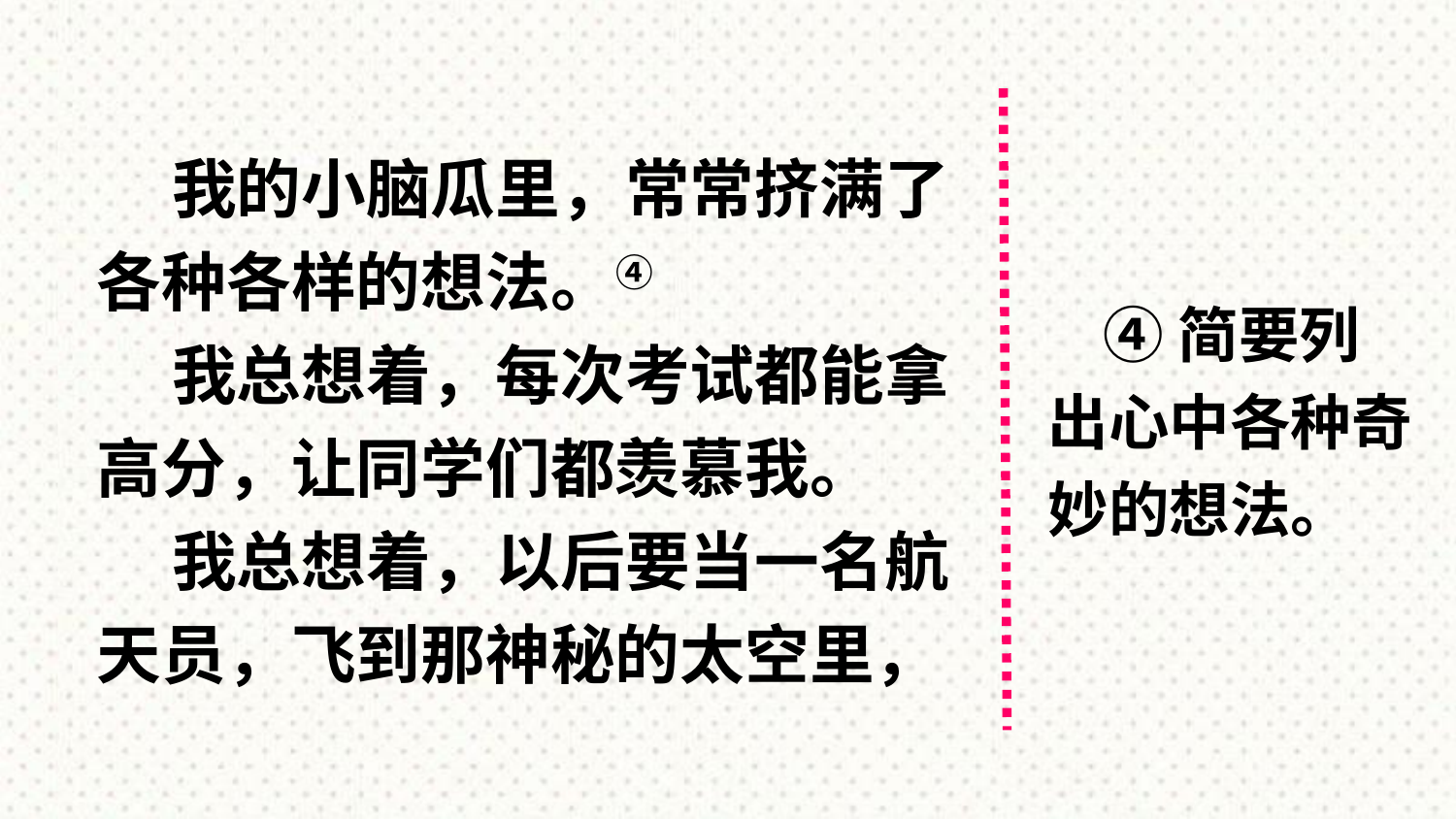

我的小脑瓜里，常常挤满了各种各样的想法。④
    我总想着，每次考试都能拿高分，让同学们都羡慕我。
    我总想着，以后要当一名航天员，飞到那神秘的太空里，
    ④简要列出心中各种奇妙的想法。